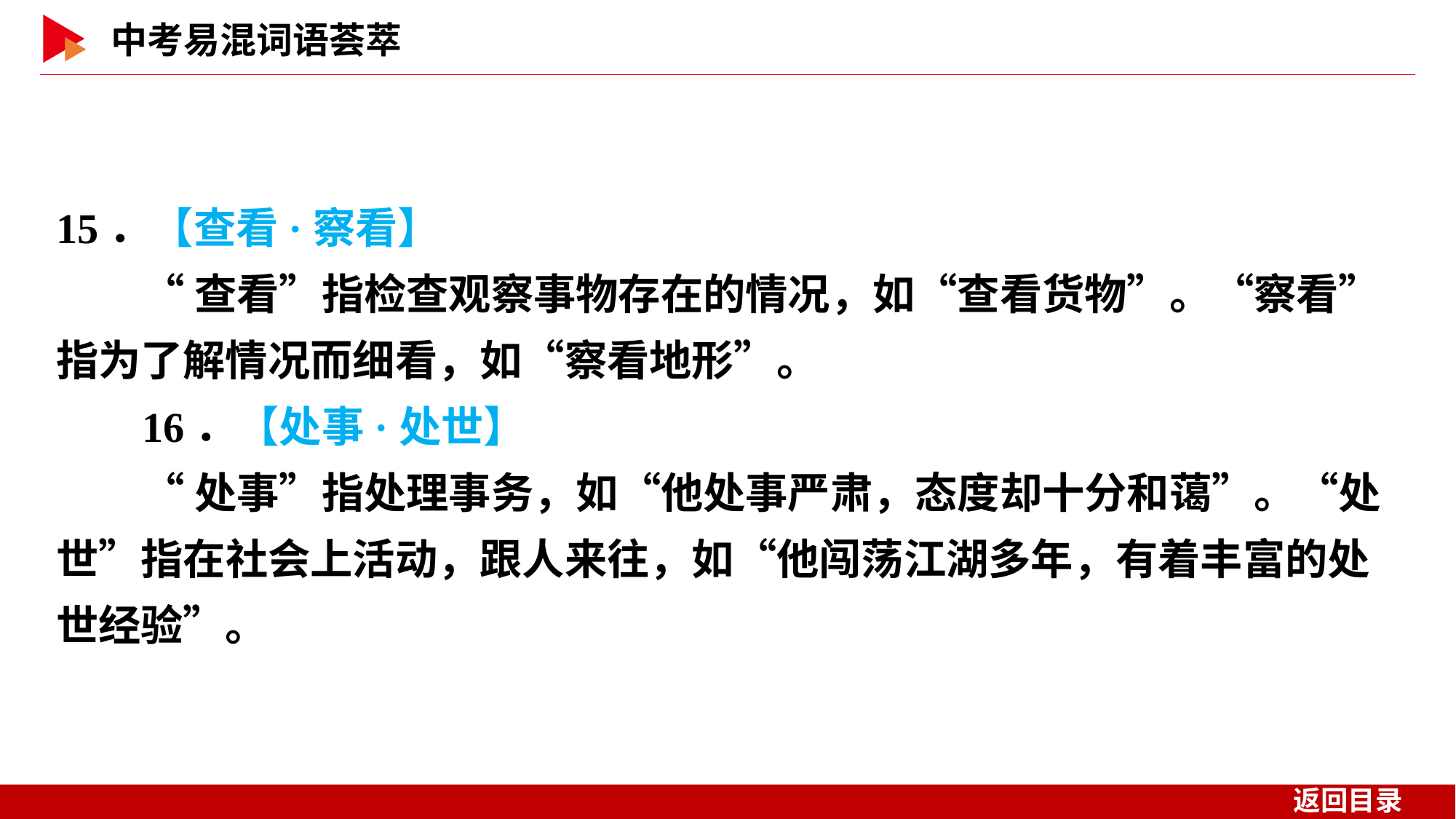

15．【查看·察看】
“查看”指检查观察事物存在的情况，如“查看货物”。“察看”指为了解情况而细看，如“察看地形”。
16．【处事·处世】
“处事”指处理事务，如“他处事严肃，态度却十分和蔼”。“处世”指在社会上活动，跟人来往，如“他闯荡江湖多年，有着丰富的处世经验”。